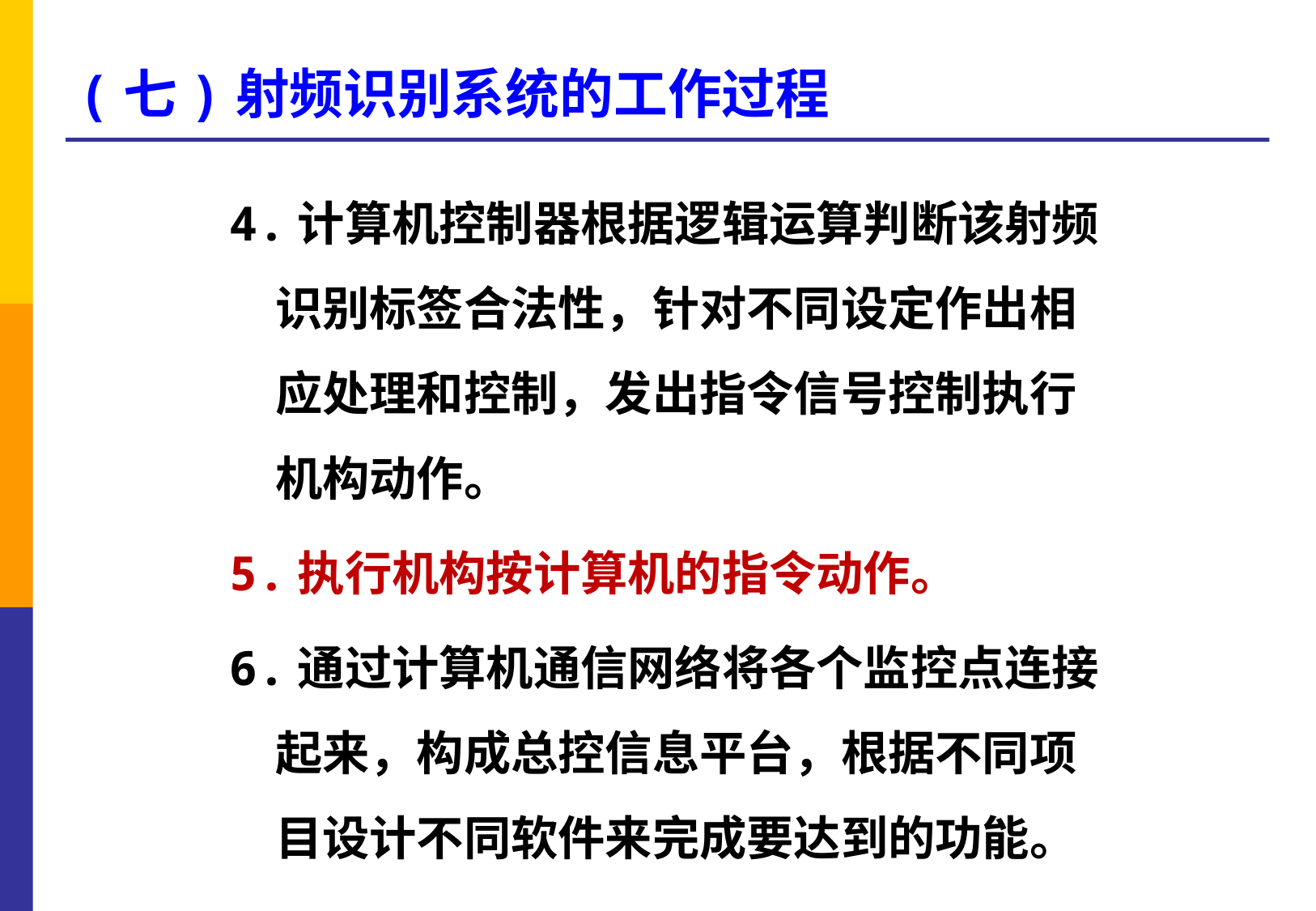

# (七)射频识别系统的工作过程
4.计算机控制器根据逻辑运算判断该射频识别标签合法性，针对不同设定作出相应处理和控制，发出指令信号控制执行机构动作。
5.执行机构按计算机的指令动作。
6.通过计算机通信网络将各个监控点连接起来，构成总控信息平台，根据不同项目设计不同软件来完成要达到的功能。